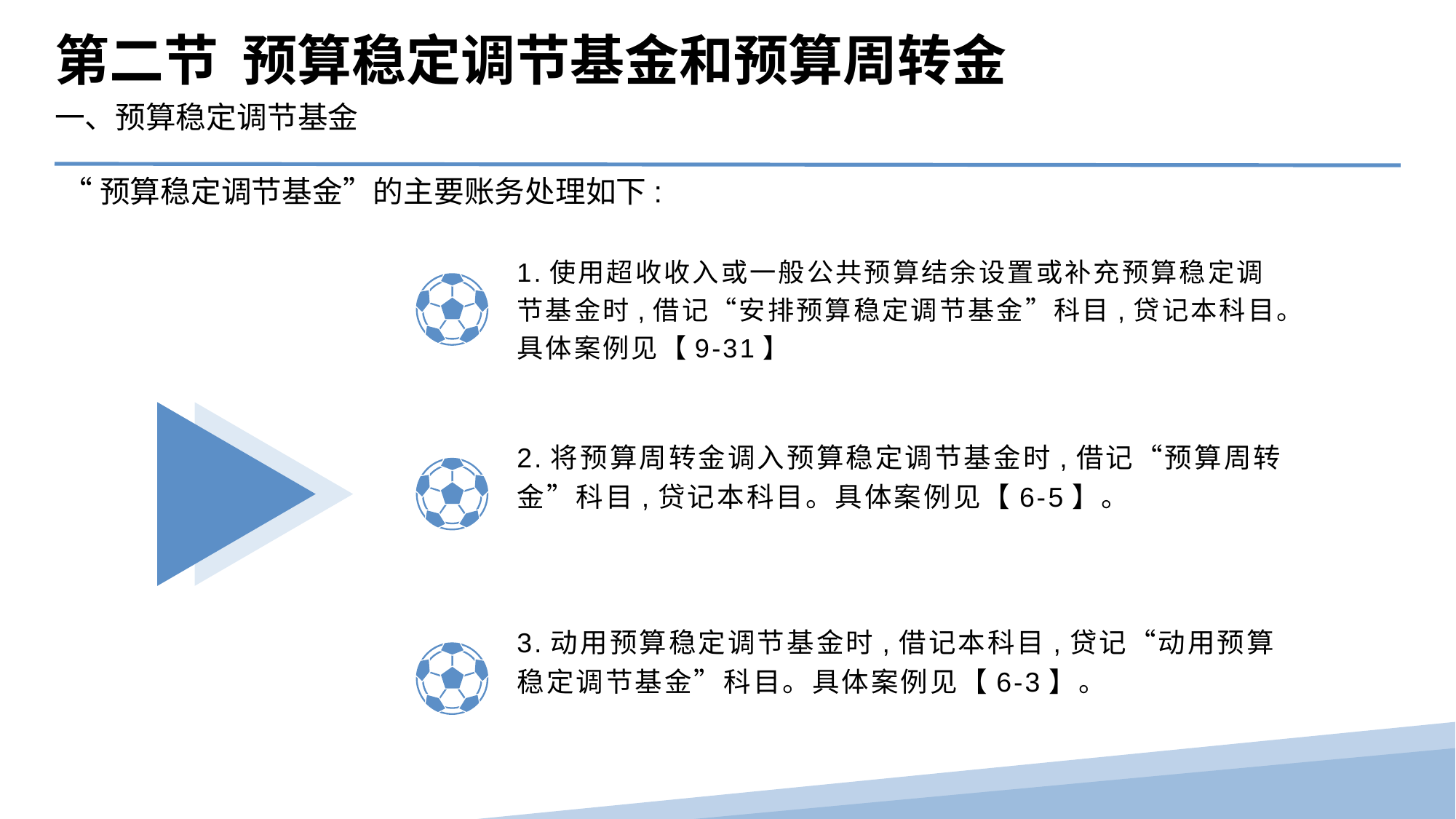

第二节  预算稳定调节基金和预算周转金
一、预算稳定调节基金
“预算稳定调节基金”的主要账务处理如下:
1.使用超收收入或一般公共预算结余设置或补充预算稳定调节基金时,借记“安排预算稳定调节基金”科目,贷记本科目。具体案例见【9-31】

2.将预算周转金调入预算稳定调节基金时,借记“预算周转金”科目,贷记本科目。具体案例见【6-5】。

3.动用预算稳定调节基金时,借记本科目,贷记“动用预算稳定调节基金”科目。具体案例见【6-3】。